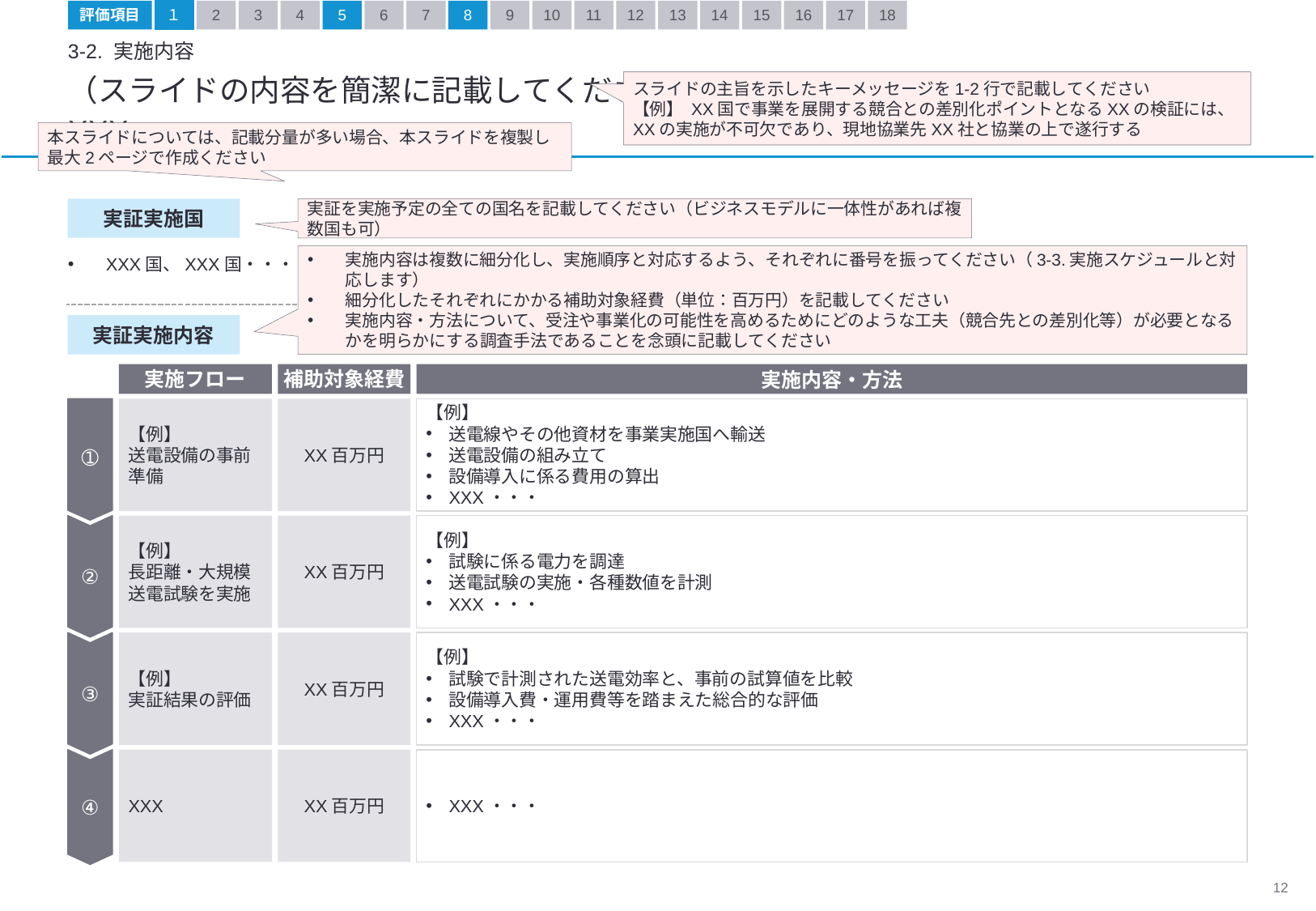

評価項目
１
2
3
4
5
6
7
8
9
10
11
12
13
14
15
16
17
18
3-2. 実施内容
（スライドの内容を簡潔に記載してください）
XXX
スライドの主旨を示したキーメッセージを1-2行で記載してください
【例】 XX国で事業を展開する競合との差別化ポイントとなるXXの検証には、XXの実施が不可欠であり、現地協業先XX社と協業の上で遂行する
本スライドについては、記載分量が多い場合、本スライドを複製し最大2ページで作成ください
実証実施国
実証を実施予定の全ての国名を記載してください（ビジネスモデルに一体性があれば複数国も可）
XXX国、XXX国・・・
実施内容は複数に細分化し、実施順序と対応するよう、それぞれに番号を振ってください（3-3.実施スケジュールと対応します）
細分化したそれぞれにかかる補助対象経費（単位：百万円）を記載してください
実施内容・方法について、受注や事業化の可能性を高めるためにどのような工夫（競合先との差別化等）が必要となるかを明らかにする調査手法であることを念頭に記載してください
実証実施内容
実施フロー
補助対象経費
実施内容・方法
【例】
送電設備の事前準備
XX百万円
【例】
送電線やその他資材を事業実施国へ輸送
送電設備の組み立て
設備導入に係る費用の算出
XXX・・・
➀
【例】
長距離・大規模送電試験を実施
XX百万円
【例】
試験に係る電力を調達
送電試験の実施・各種数値を計測
XXX・・・
②
【例】
実証結果の評価
XX百万円
【例】
試験で計測された送電効率と、事前の試算値を比較
設備導入費・運用費等を踏まえた総合的な評価
XXX・・・
③
XXX
XX百万円
XXX・・・
④